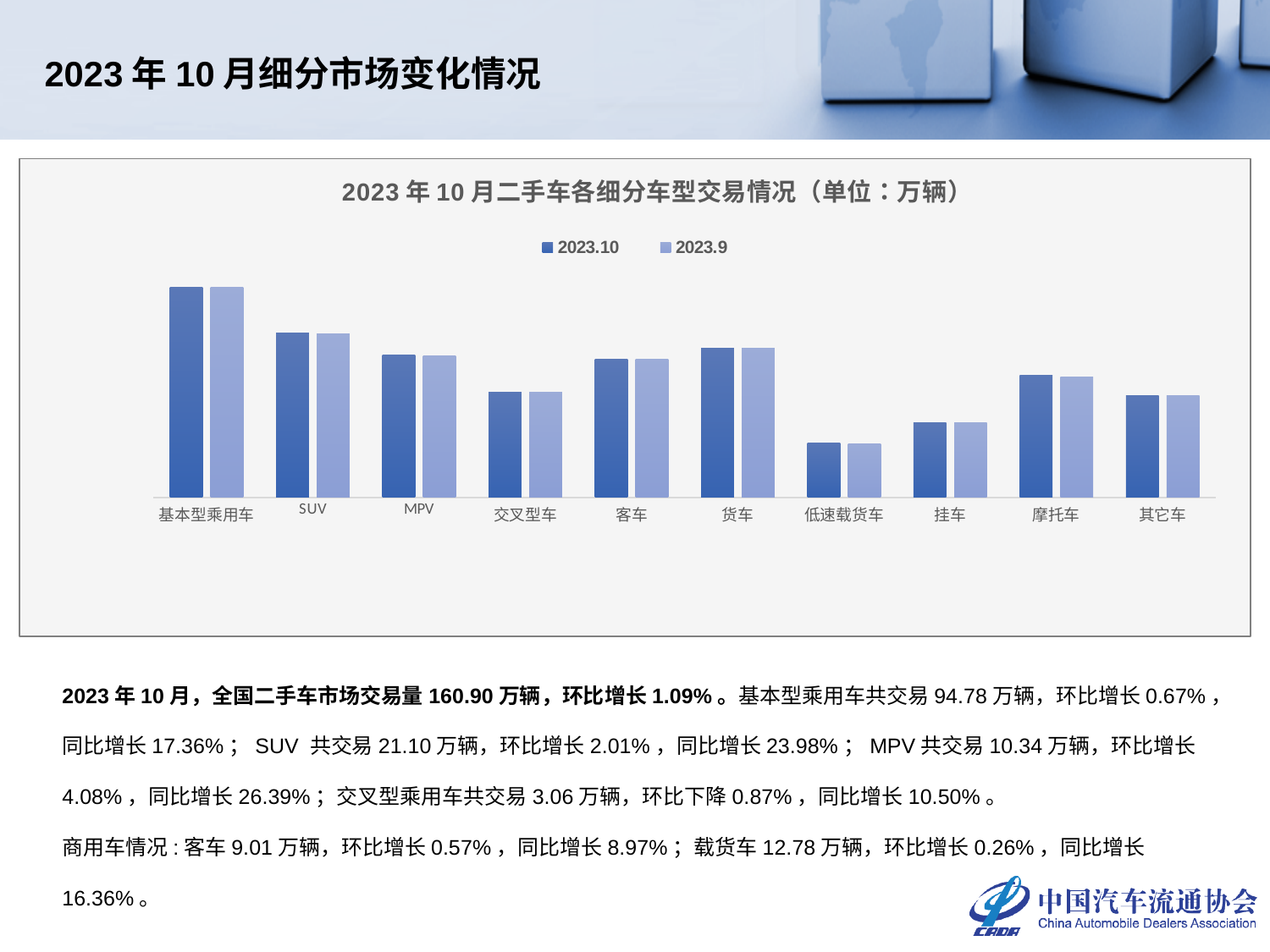

2023年10月细分市场变化情况

### Chart: 2023年10月二手车各细分车型交易情况（单位：万辆）

| Category | 2023.10 | 2023.9 |
|---|---|---|
| 基本型乘用车 | 94.7849 | 94.1579 |
| SUV | 21.1017 | 20.6866 |
| MPV | 10.3374 | 9.9319 |
| 交叉型车 | 3.0639 | 3.0907 |
| 客车 | 9.0107 | 8.9596 |
| 货车 | 12.7784 | 12.7456 |
| 低速载货车 | 0.5913 | 0.5781 |
| 挂车 | 1.144 | 1.1388 |
| 摩托车 | 5.3262 | 5.0841 |
| 其它车 | 2.7625 | 2.7883 |
2023年10月，全国二手车市场交易量160.90万辆，环比增长1.09%。基本型乘用车共交易94.78万辆，环比增长0.67%，同比增长17.36%；SUV 共交易21.10万辆，环比增长2.01%，同比增长23.98%；MPV共交易10.34万辆，环比增长4.08%，同比增长26.39%；交叉型乘用车共交易3.06万辆，环比下降0.87%，同比增长10.50%。
商用车情况:客车9.01万辆，环比增长0.57%，同比增长8.97%；载货车12.78万辆，环比增长0.26%，同比增长16.36%。